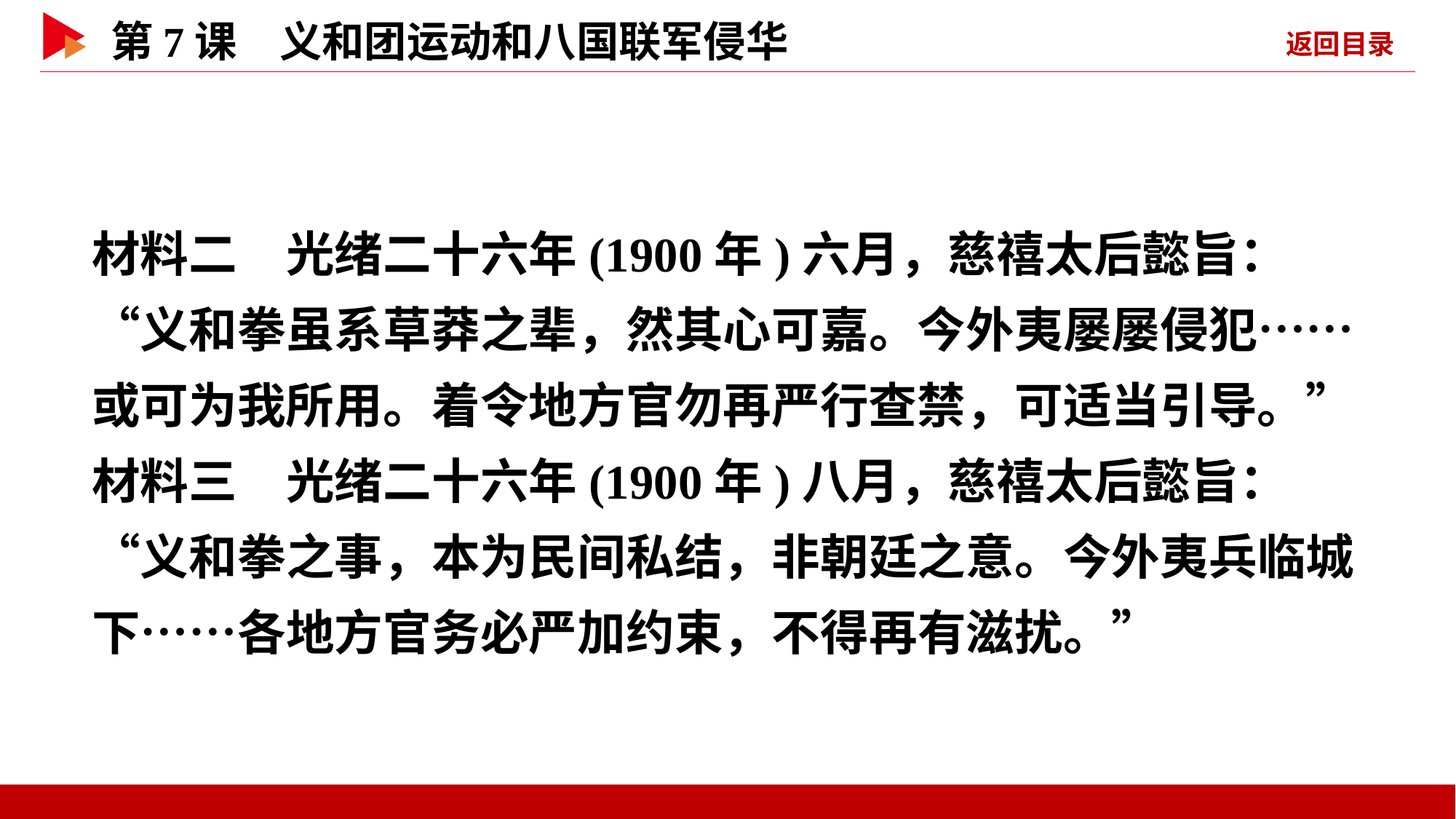

材料二　光绪二十六年(1900年)六月，慈禧太后懿旨：“义和拳虽系草莽之辈，然其心可嘉。今外夷屡屡侵犯……或可为我所用。着令地方官勿再严行查禁，可适当引导。”
材料三　光绪二十六年(1900年)八月，慈禧太后懿旨：“义和拳之事，本为民间私结，非朝廷之意。今外夷兵临城下……各地方官务必严加约束，不得再有滋扰。”